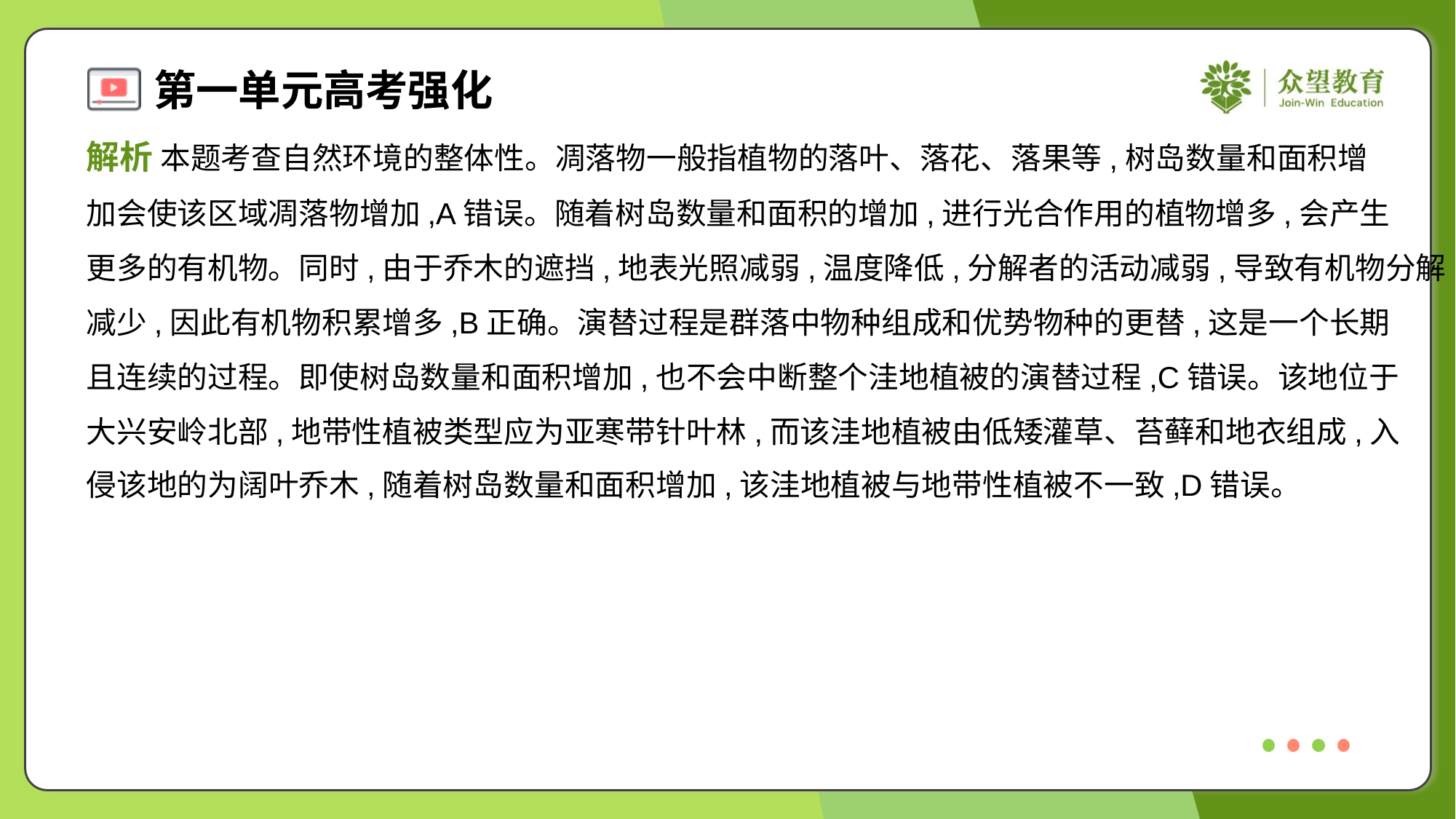

解析 本题考查自然环境的整体性。凋落物一般指植物的落叶、落花、落果等,树岛数量和面积增
加会使该区域凋落物增加,A错误。随着树岛数量和面积的增加,进行光合作用的植物增多,会产生
更多的有机物。同时,由于乔木的遮挡,地表光照减弱,温度降低,分解者的活动减弱,导致有机物分解
减少,因此有机物积累增多,B正确。演替过程是群落中物种组成和优势物种的更替,这是一个长期
且连续的过程。即使树岛数量和面积增加,也不会中断整个洼地植被的演替过程,C错误。该地位于
大兴安岭北部,地带性植被类型应为亚寒带针叶林,而该洼地植被由低矮灌草、苔藓和地衣组成,入
侵该地的为阔叶乔木,随着树岛数量和面积增加,该洼地植被与地带性植被不一致,D错误。